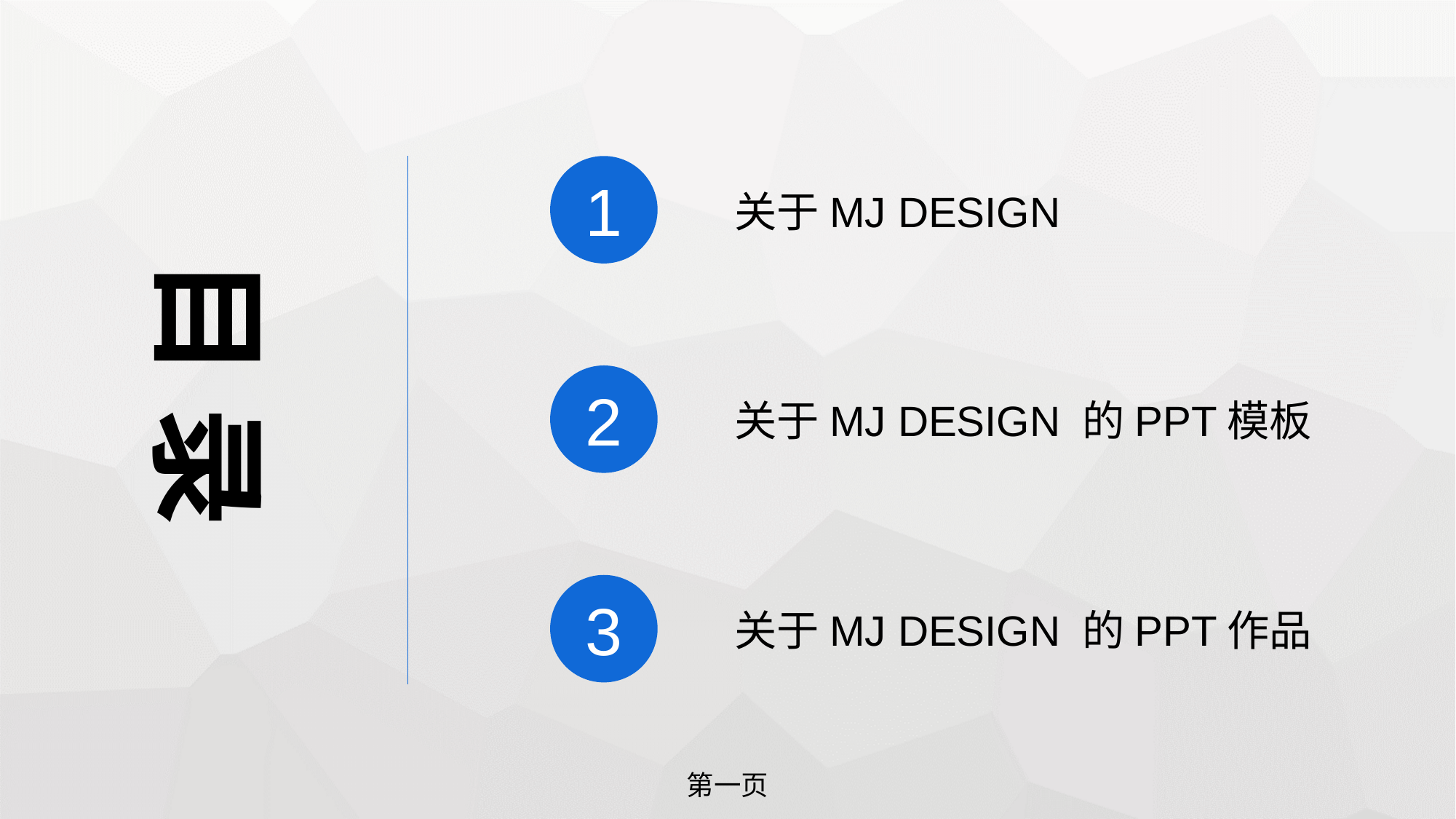

1
关于MJ DESIGN
目 录
2
关于MJ DESIGN 的PPT模板
3
关于MJ DESIGN 的PPT作品
第一页